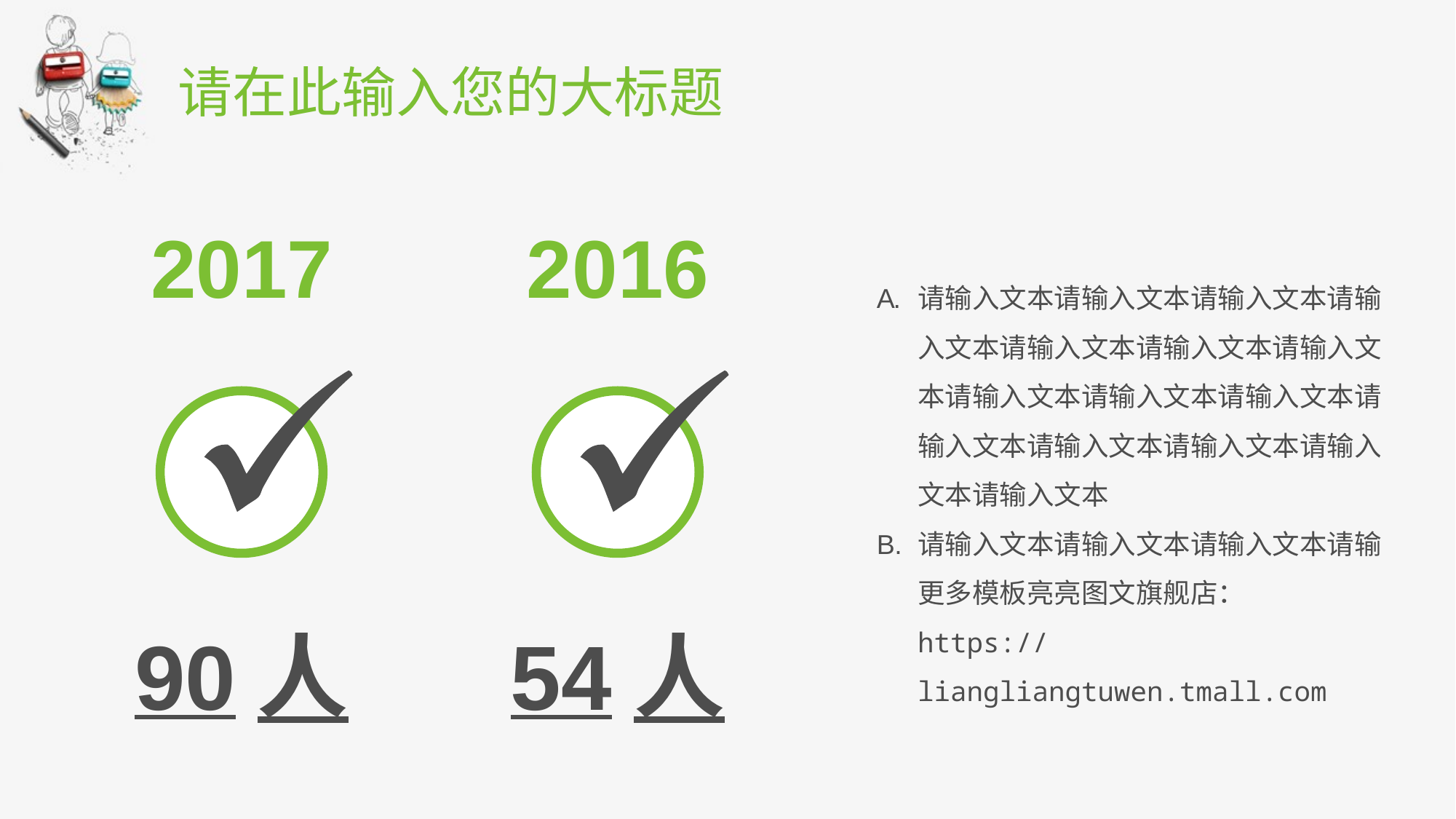

# 请在此输入您的大标题
2017
2016
请输入文本请输入文本请输入文本请输入文本请输入文本请输入文本请输入文本请输入文本请输入文本请输入文本请输入文本请输入文本请输入文本请输入文本请输入文本
请输入文本请输入文本请输入文本请输更多模板亮亮图文旗舰店：https://liangliangtuwen.tmall.com

90人
54人